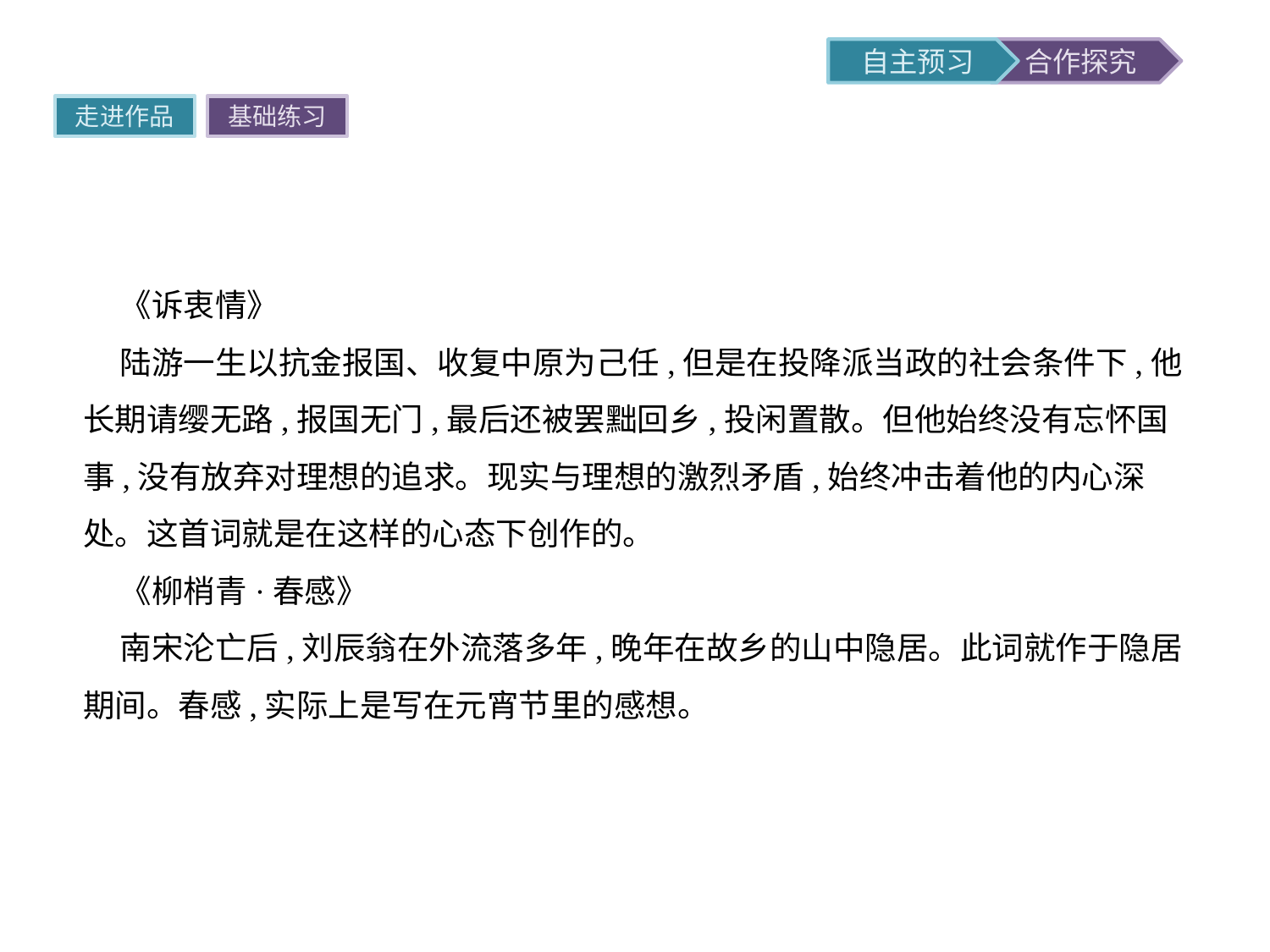

走进作品
基础练习
《诉衷情》
陆游一生以抗金报国、收复中原为己任,但是在投降派当政的社会条件下,他长期请缨无路,报国无门,最后还被罢黜回乡,投闲置散。但他始终没有忘怀国事,没有放弃对理想的追求。现实与理想的激烈矛盾,始终冲击着他的内心深处。这首词就是在这样的心态下创作的。
《柳梢青·春感》
南宋沦亡后,刘辰翁在外流落多年,晚年在故乡的山中隐居。此词就作于隐居期间。春感,实际上是写在元宵节里的感想。